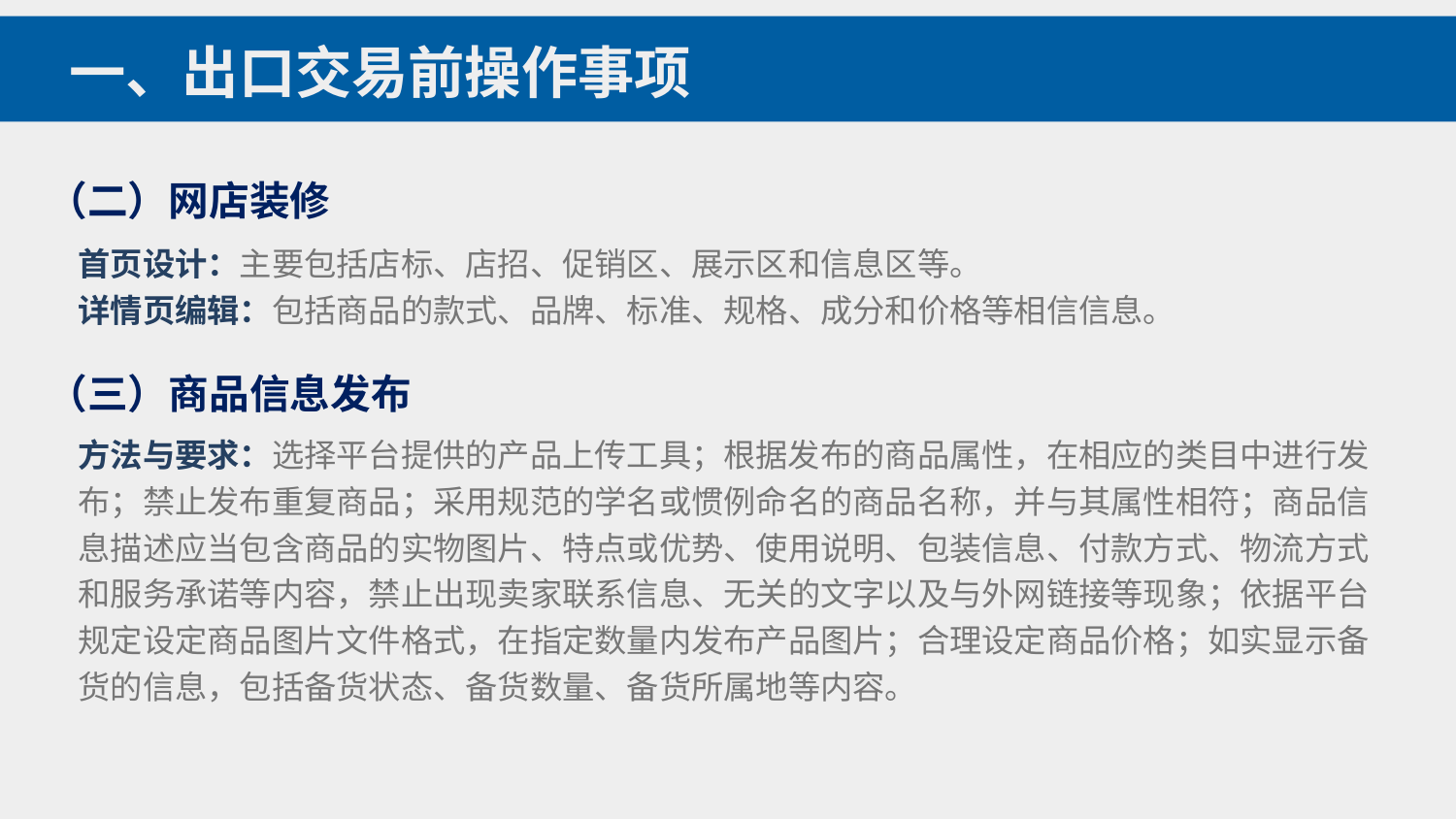

一、出口交易前操作事项
（二）网店装修
首页设计：主要包括店标、店招、促销区、展示区和信息区等。
详情页编辑：包括商品的款式、品牌、标准、规格、成分和价格等相信信息。
（三）商品信息发布
方法与要求：选择平台提供的产品上传工具；根据发布的商品属性，在相应的类目中进行发布；禁止发布重复商品；采用规范的学名或惯例命名的商品名称，并与其属性相符；商品信息描述应当包含商品的实物图片、特点或优势、使用说明、包装信息、付款方式、物流方式和服务承诺等内容，禁止出现卖家联系信息、无关的文字以及与外网链接等现象；依据平台规定设定商品图片文件格式，在指定数量内发布产品图片；合理设定商品价格；如实显示备货的信息，包括备货状态、备货数量、备货所属地等内容。